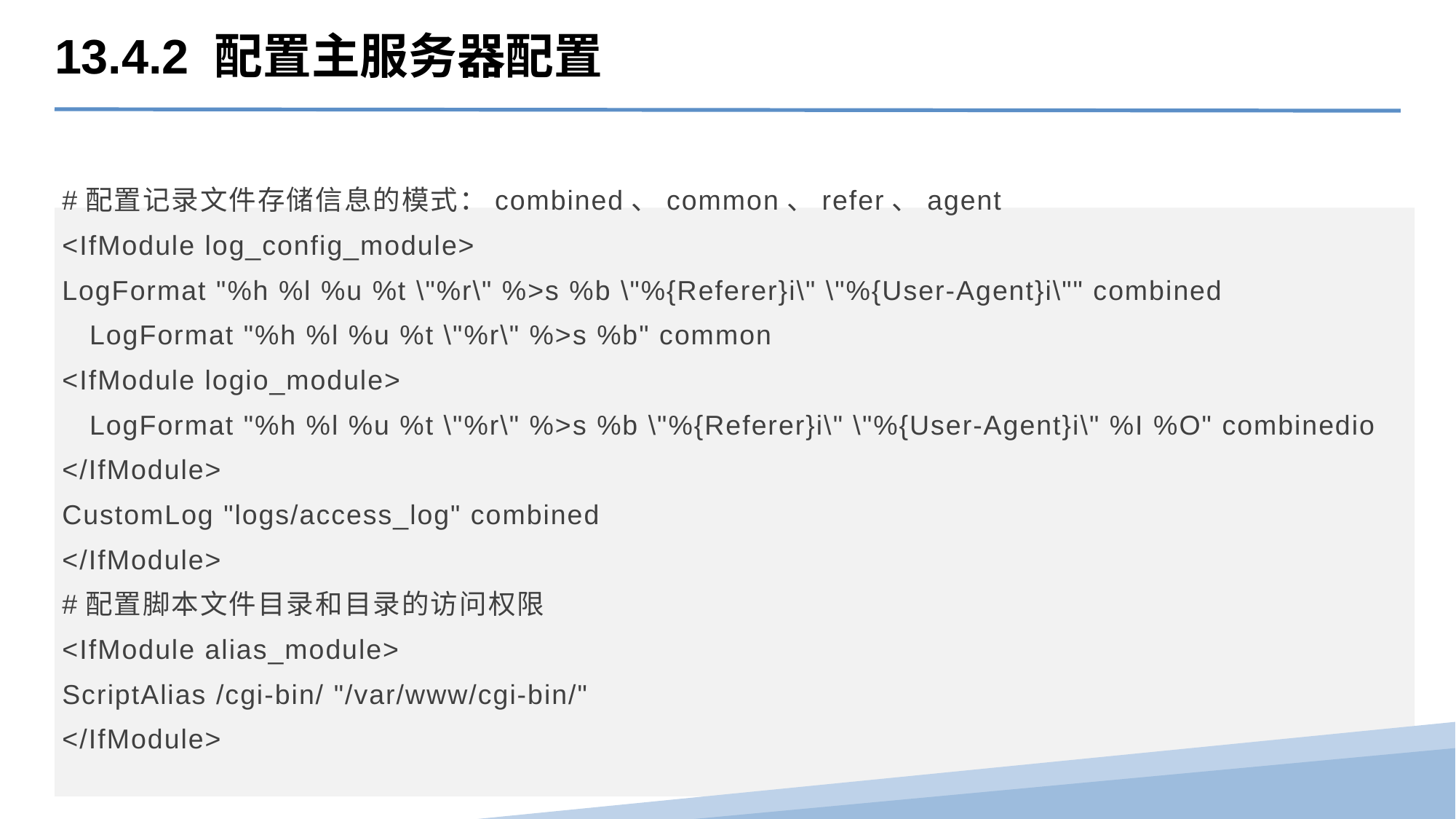

13.4.2 配置主服务器配置

#配置记录文件存储信息的模式：combined、common、refer、agent
<IfModule log_config_module>
LogFormat "%h %l %u %t \"%r\" %>s %b \"%{Referer}i\" \"%{User-Agent}i\"" combined
   LogFormat "%h %l %u %t \"%r\" %>s %b" common
<IfModule logio_module>
   LogFormat "%h %l %u %t \"%r\" %>s %b \"%{Referer}i\" \"%{User-Agent}i\" %I %O" combinedio
</IfModule>
CustomLog "logs/access_log" combined
</IfModule>
#配置脚本文件目录和目录的访问权限
<IfModule alias_module>
ScriptAlias /cgi-bin/ "/var/www/cgi-bin/"
</IfModule>